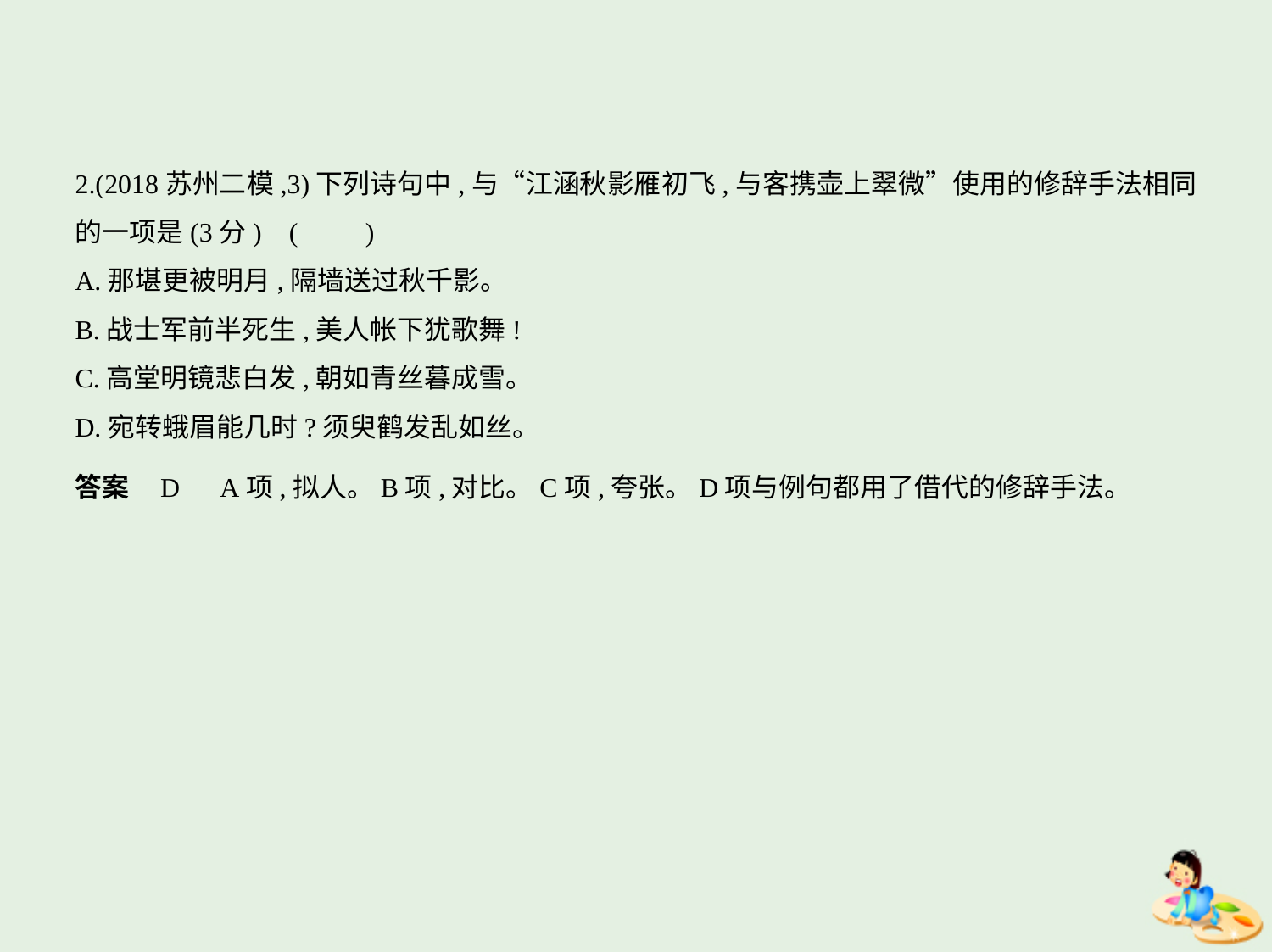

2.(2018苏州二模,3)下列诗句中,与“江涵秋影雁初飞,与客携壶上翠微”使用的修辞手法相同
的一项是(3分) (　　)
A.那堪更被明月,隔墙送过秋千影。
B.战士军前半死生,美人帐下犹歌舞!
C.高堂明镜悲白发,朝如青丝暮成雪。
D.宛转蛾眉能几时?须臾鹤发乱如丝。
答案    D　A项,拟人。B项,对比。C项,夸张。D项与例句都用了借代的修辞手法。